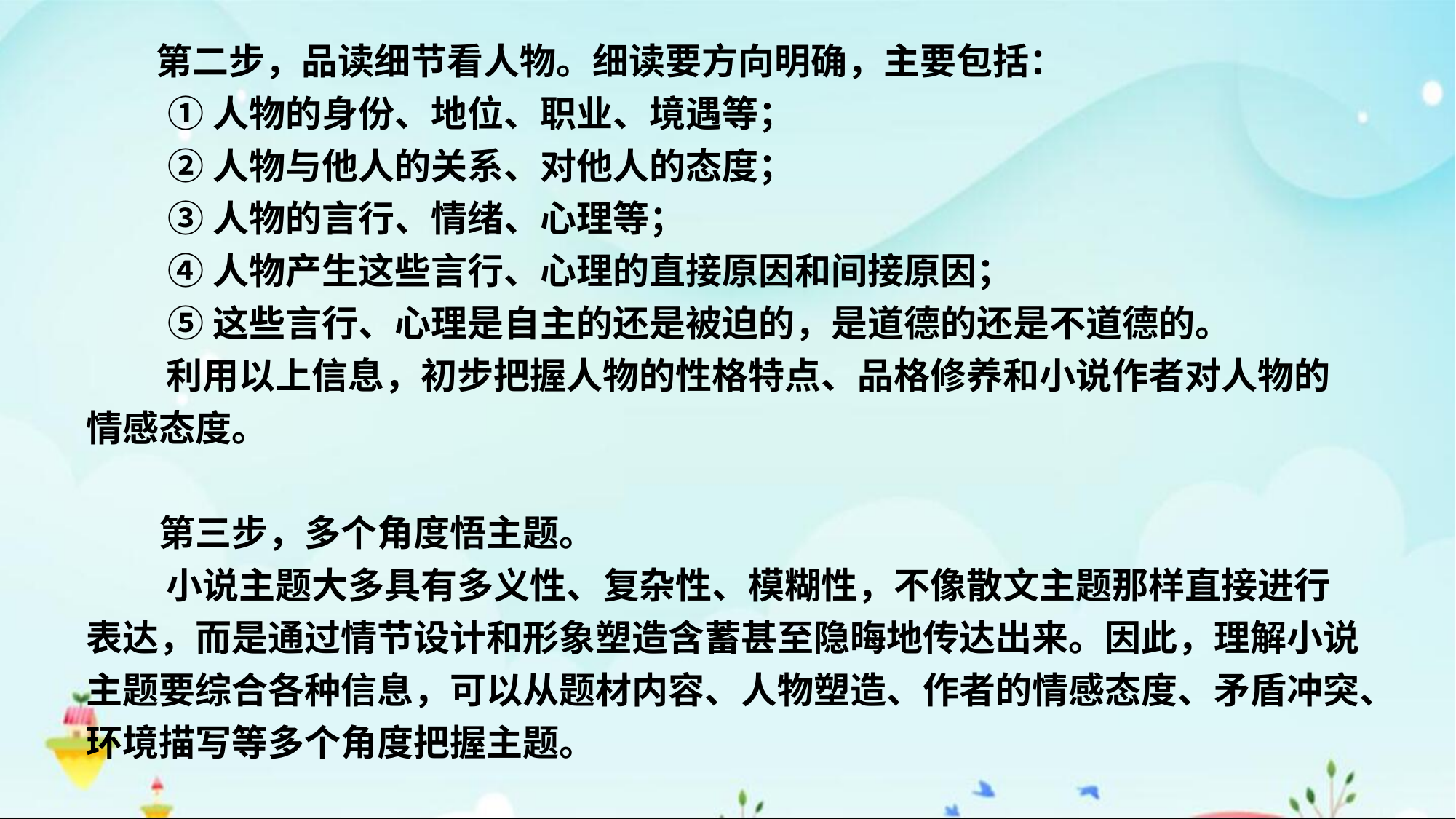

第二步，品读细节看人物。细读要方向明确，主要包括：
        ①人物的身份、地位、职业、境遇等；
        ②人物与他人的关系、对他人的态度；
        ③人物的言行、情绪、心理等；
        ④人物产生这些言行、心理的直接原因和间接原因；
        ⑤这些言行、心理是自主的还是被迫的，是道德的还是不道德的。
       利用以上信息，初步把握人物的性格特点、品格修养和小说作者对人物的情感态度。

　　第三步，多个角度悟主题。
       小说主题大多具有多义性、复杂性、模糊性，不像散文主题那样直接进行表达，而是通过情节设计和形象塑造含蓄甚至隐晦地传达出来。因此，理解小说主题要综合各种信息，可以从题材内容、人物塑造、作者的情感态度、矛盾冲突、环境描写等多个角度把握主题。